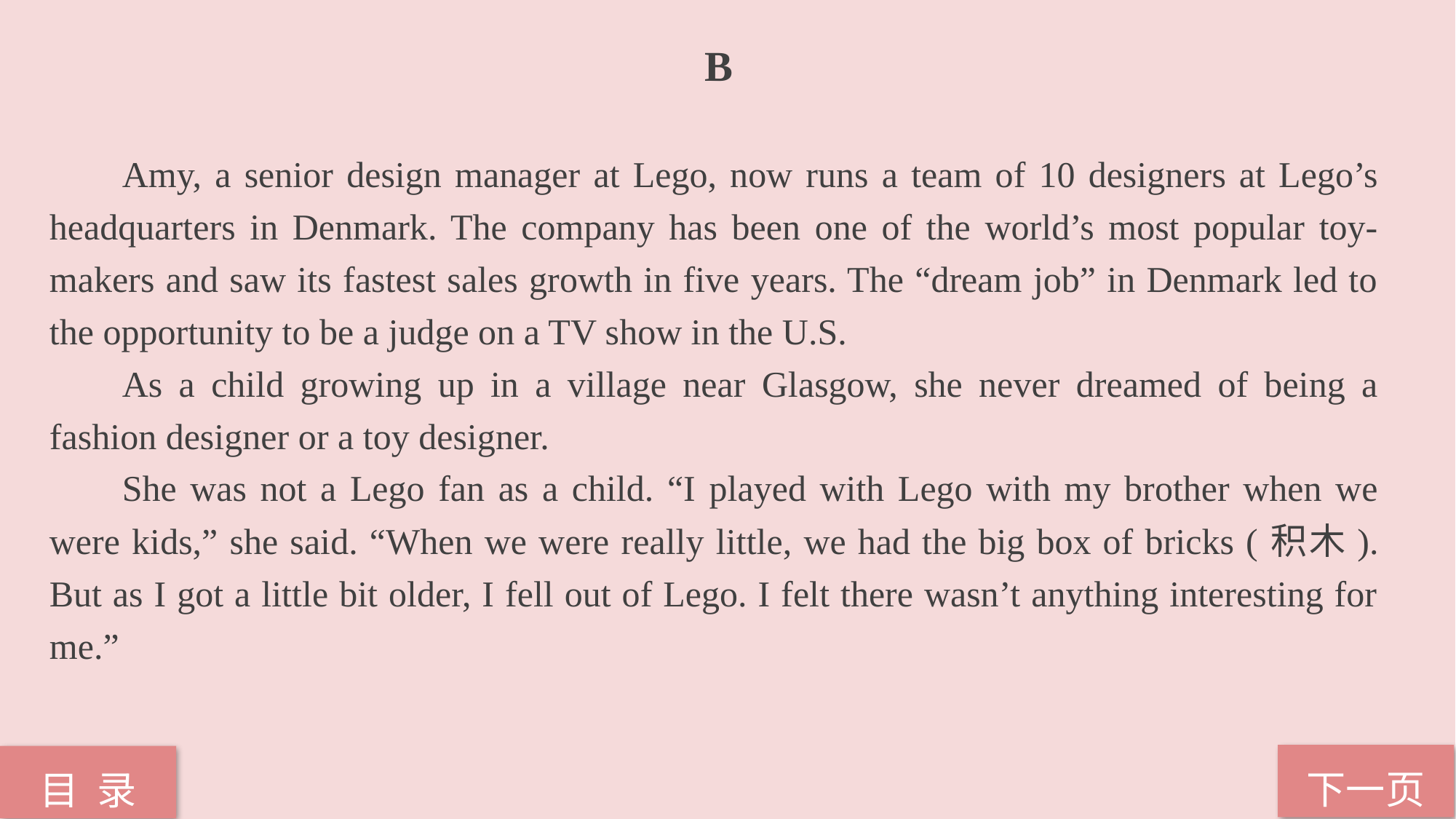

B

Amy, a senior design manager at Lego, now runs a team of 10 designers at Lego’s headquarters in Denmark. The company has been one of the world’s most popular toy-makers and saw its fastest sales growth in five years. The “dream job” in Denmark led to the opportunity to be a judge on a TV show in the U.S.
As a child growing up in a village near Glasgow, she never dreamed of being a fashion designer or a toy designer.
She was not a Lego fan as a child. “I played with Lego with my brother when we were kids,” she said. “When we were really little, we had the big box of bricks (积木). But as I got a little bit older, I fell out of Lego. I felt there wasn’t anything interesting for me.”